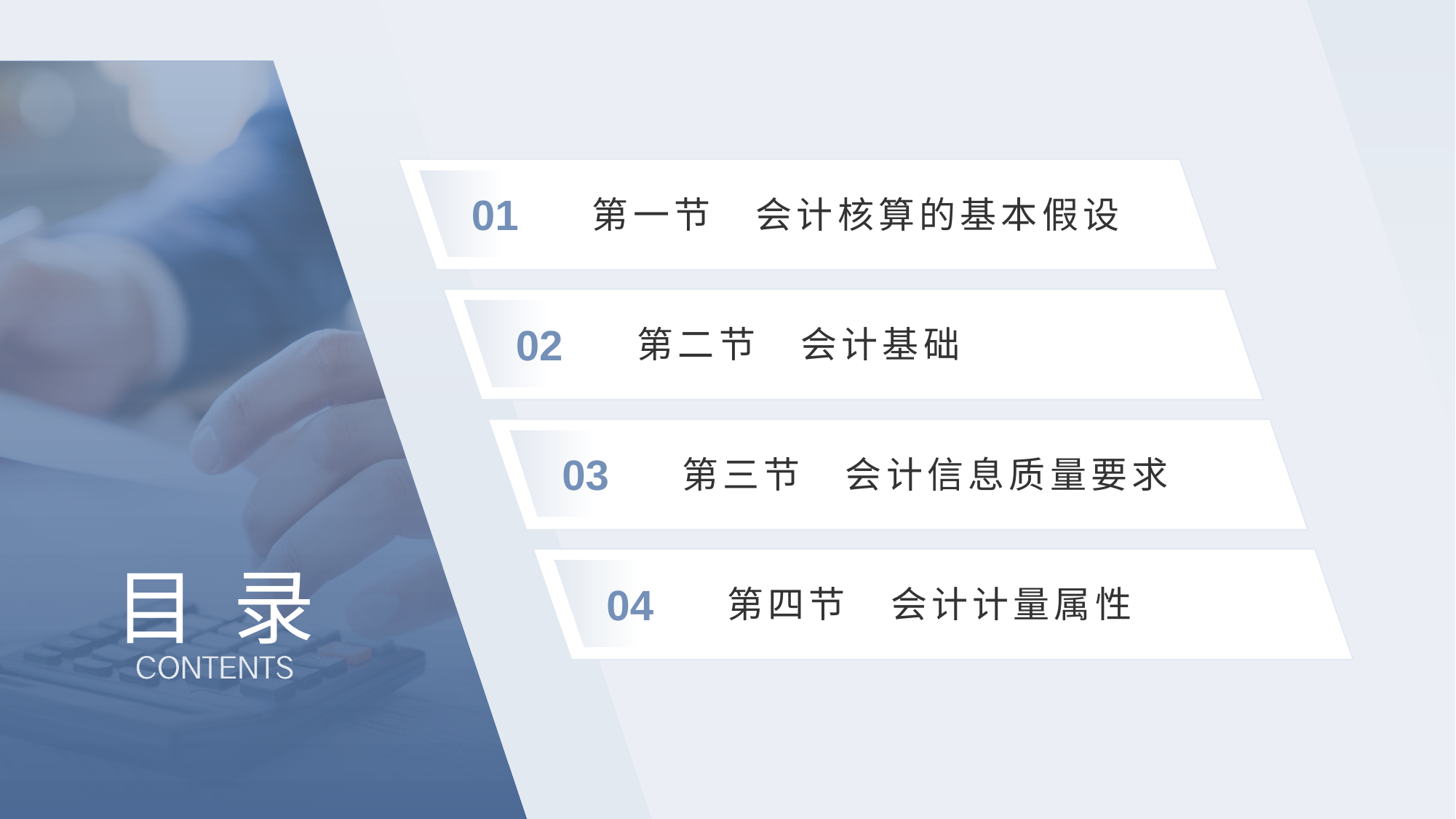

01
第一节　会计核算的基本假设

02
第二节　会计基础

03
第三节　会计信息质量要求
# 目  录

04
第四节　会计计量属性